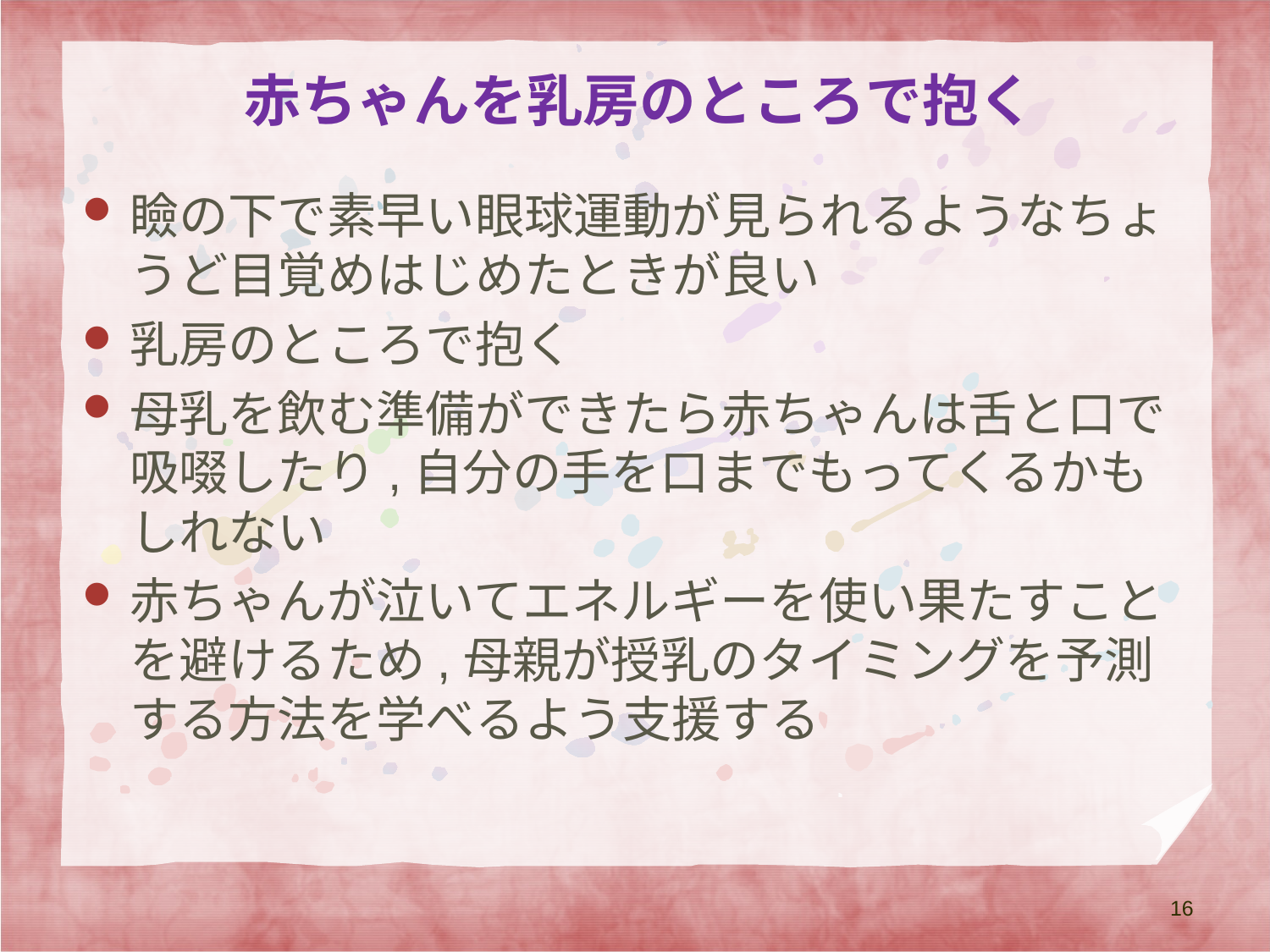

# 赤ちゃんを乳房のところで抱く
瞼の下で素早い眼球運動が見られるようなちょうど目覚めはじめたときが良い
乳房のところで抱く
母乳を飲む準備ができたら赤ちゃんは舌と口で吸啜したり,自分の手を口までもってくるかもしれない
赤ちゃんが泣いてエネルギーを使い果たすことを避けるため,母親が授乳のタイミングを予測する方法を学べるよう支援する
16